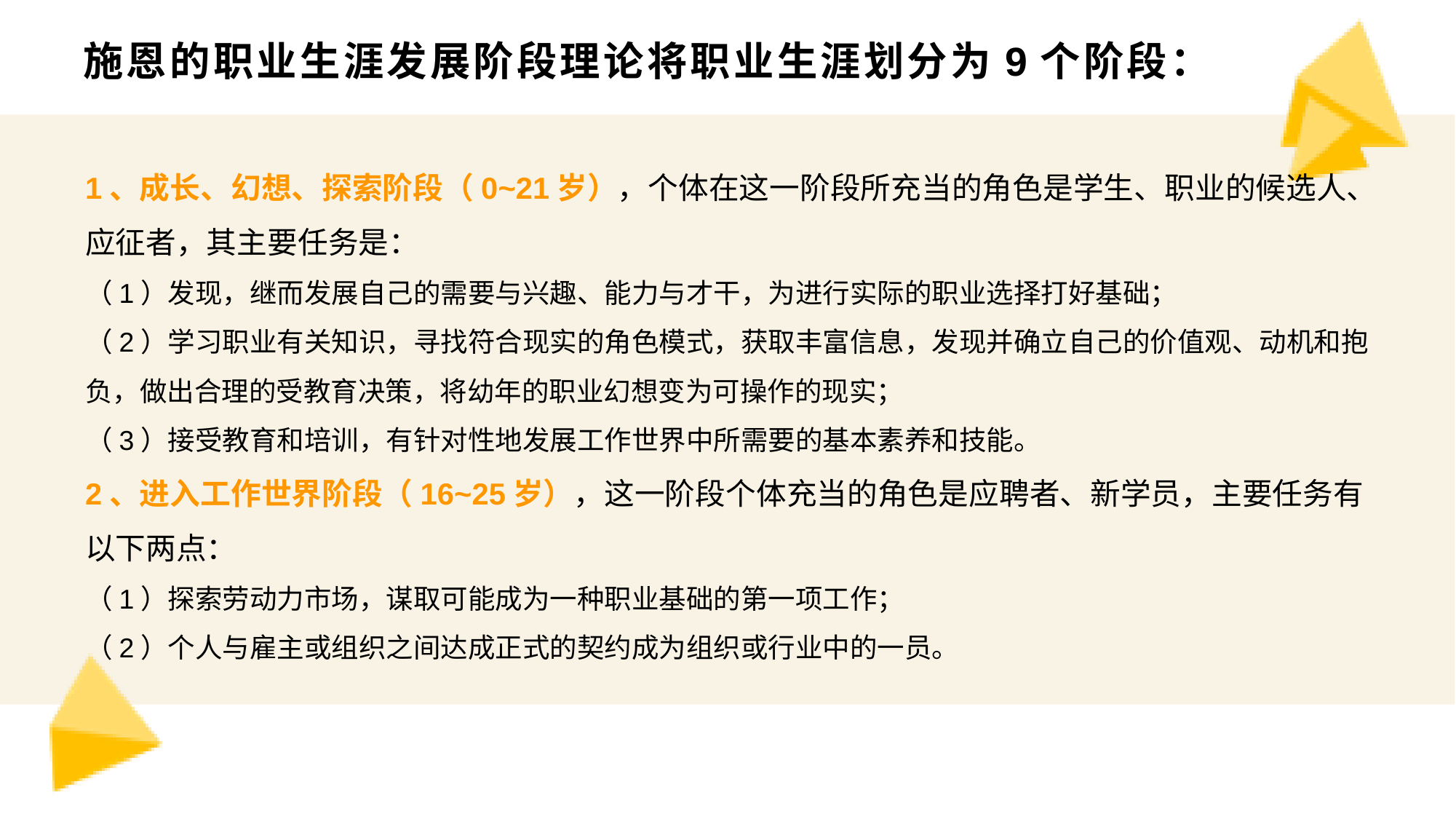

# 施恩的职业生涯发展阶段理论将职业生涯划分为9个阶段：
1、成长、幻想、探索阶段（0~21岁），个体在这一阶段所充当的角色是学生、职业的候选人、应征者，其主要任务是：
（1）发现，继而发展自己的需要与兴趣、能力与才干，为进行实际的职业选择打好基础；
（2）学习职业有关知识，寻找符合现实的角色模式，获取丰富信息，发现并确立自己的价值观、动机和抱负，做出合理的受教育决策，将幼年的职业幻想变为可操作的现实；
（3）接受教育和培训，有针对性地发展工作世界中所需要的基本素养和技能。
2、进入工作世界阶段（16~25岁），这一阶段个体充当的角色是应聘者、新学员，主要任务有以下两点：
（1）探索劳动力市场，谋取可能成为一种职业基础的第一项工作；
（2）个人与雇主或组织之间达成正式的契约成为组织或行业中的一员。